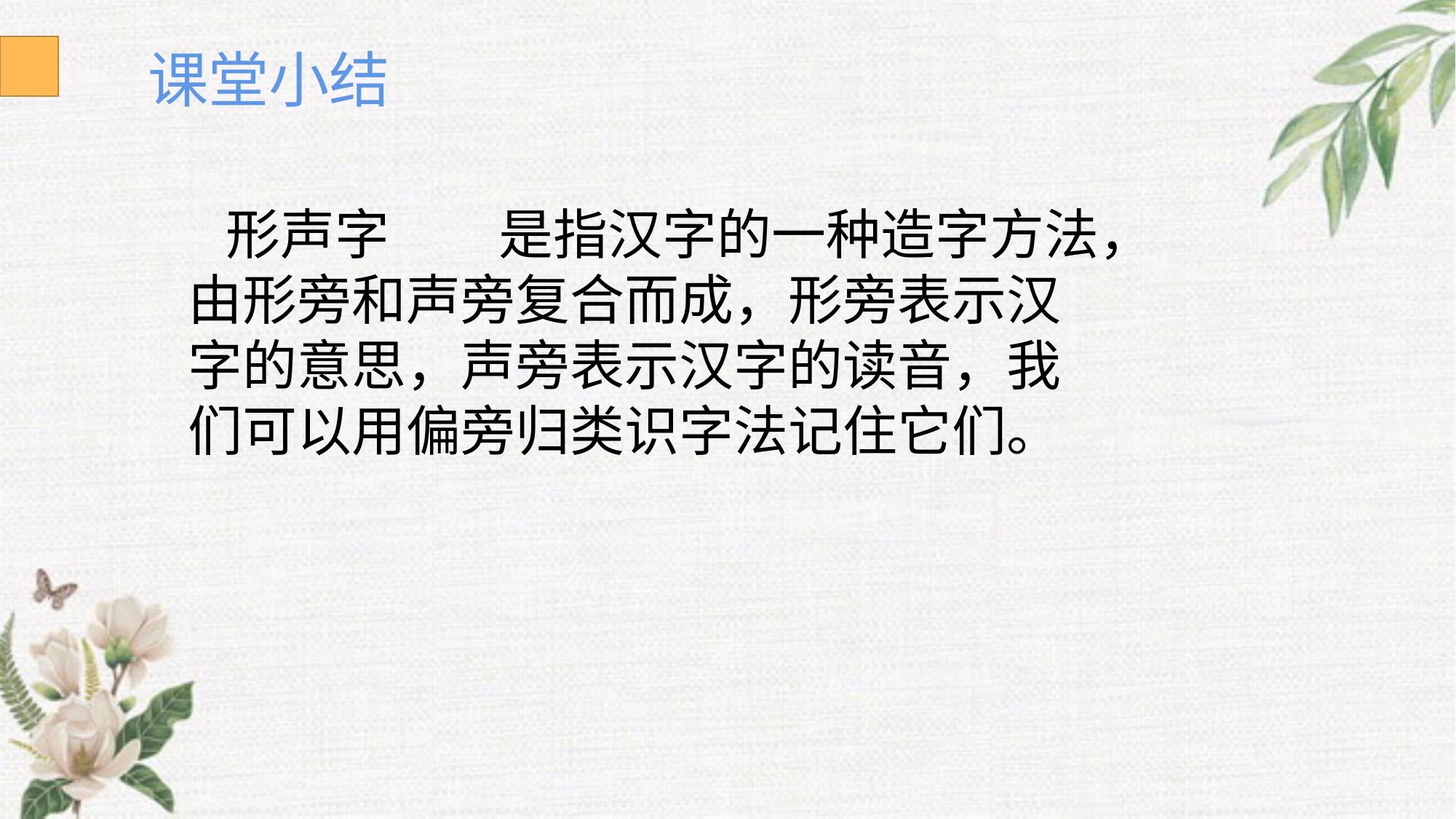

课堂小结
     形声字         是指汉字的一种造字方法，由形旁和声旁复合而成，形旁表示汉字的意思，声旁表示汉字的读音，我们可以用偏旁归类识字法记住它们。